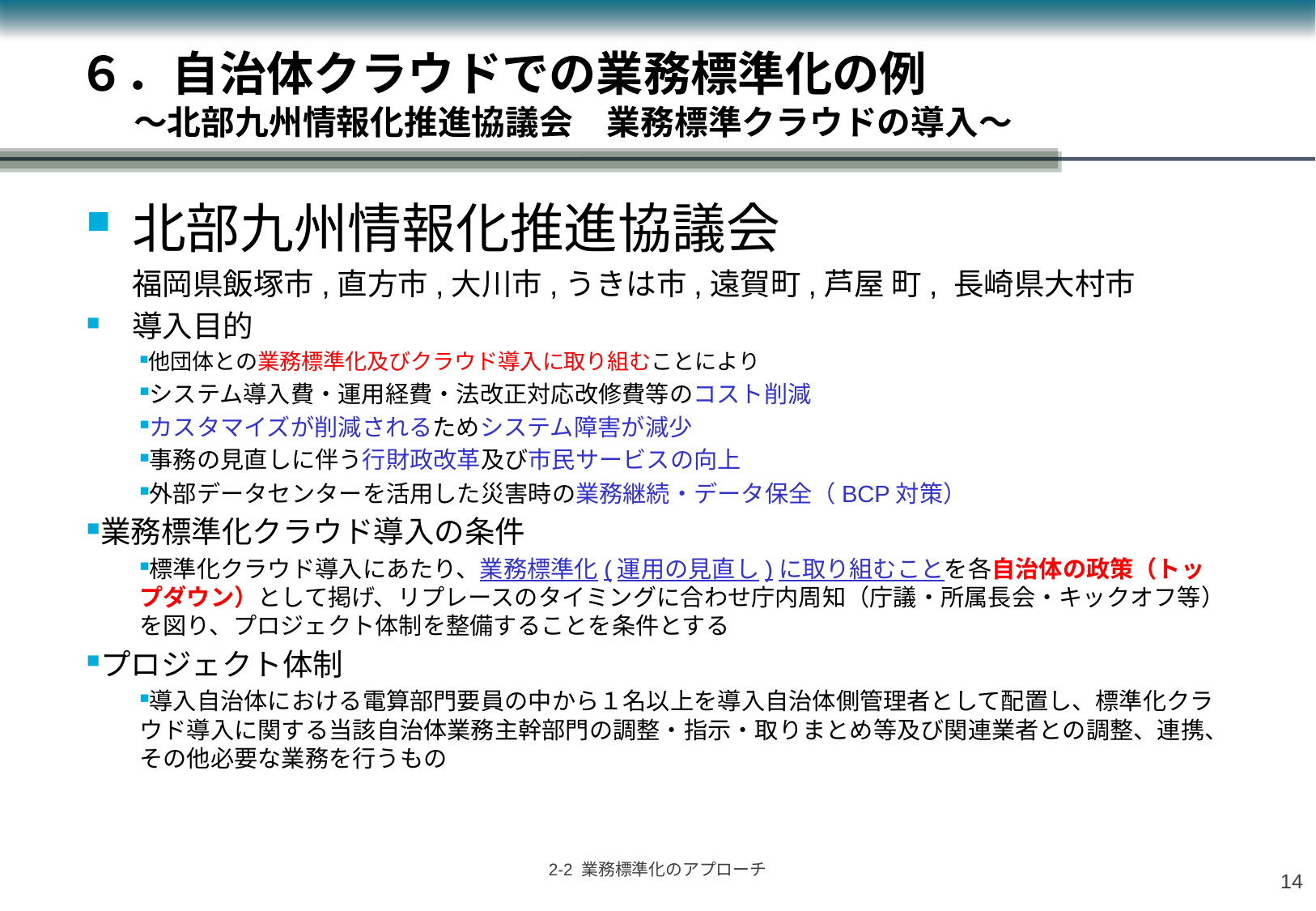

# ６．自治体クラウドでの業務標準化の例 　　　～北部九州情報化推進協議会　業務標準クラウドの導入～
北部九州情報化推進協議会
	福岡県飯塚市,直方市,大川市,うきは市,遠賀町,芦屋 町, 長崎県大村市
導入目的
他団体との業務標準化及びクラウド導入に取り組むことにより
システム導入費・運用経費・法改正対応改修費等のコスト削減
カスタマイズが削減されるためシステム障害が減少
事務の見直しに伴う行財政改革及び市民サービスの向上
外部データセンターを活用した災害時の業務継続・データ保全（BCP対策）
業務標準化クラウド導入の条件
標準化クラウド導入にあたり、業務標準化(運用の見直し)に取り組むことを各自治体の政策（トップダウン）として掲げ、リプレースのタイミングに合わせ庁内周知（庁議・所属長会・キックオフ等）を図り、プロジェクト体制を整備することを条件とする
プロジェクト体制
導入自治体における電算部門要員の中から１名以上を導入自治体側管理者として配置し、標準化クラウド導入に関する当該自治体業務主幹部門の調整・指示・取りまとめ等及び関連業者との調整、連携、その他必要な業務を行うもの

14
2-2 業務標準化のアプローチ